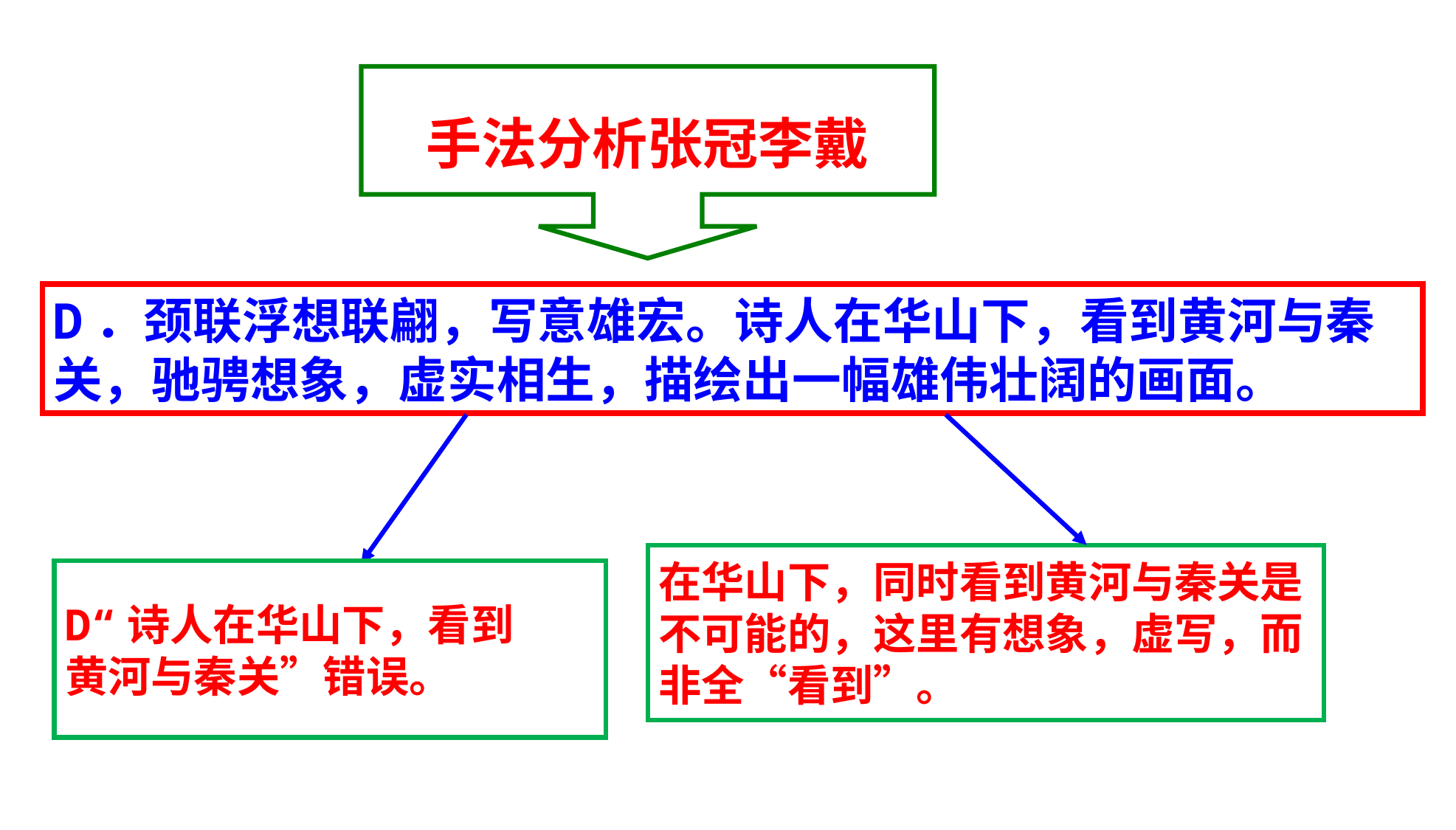

手法分析张冠李戴
D．颈联浮想联翩，写意雄宏。诗人在华山下，看到黄河与秦关，驰骋想象，虚实相生，描绘出一幅雄伟壮阔的画面。

在华山下，同时看到黄河与秦关是
不可能的，这里有想象，虚写，而
非全“看到”。
D“诗人在华山下，看到
黄河与秦关”错误。